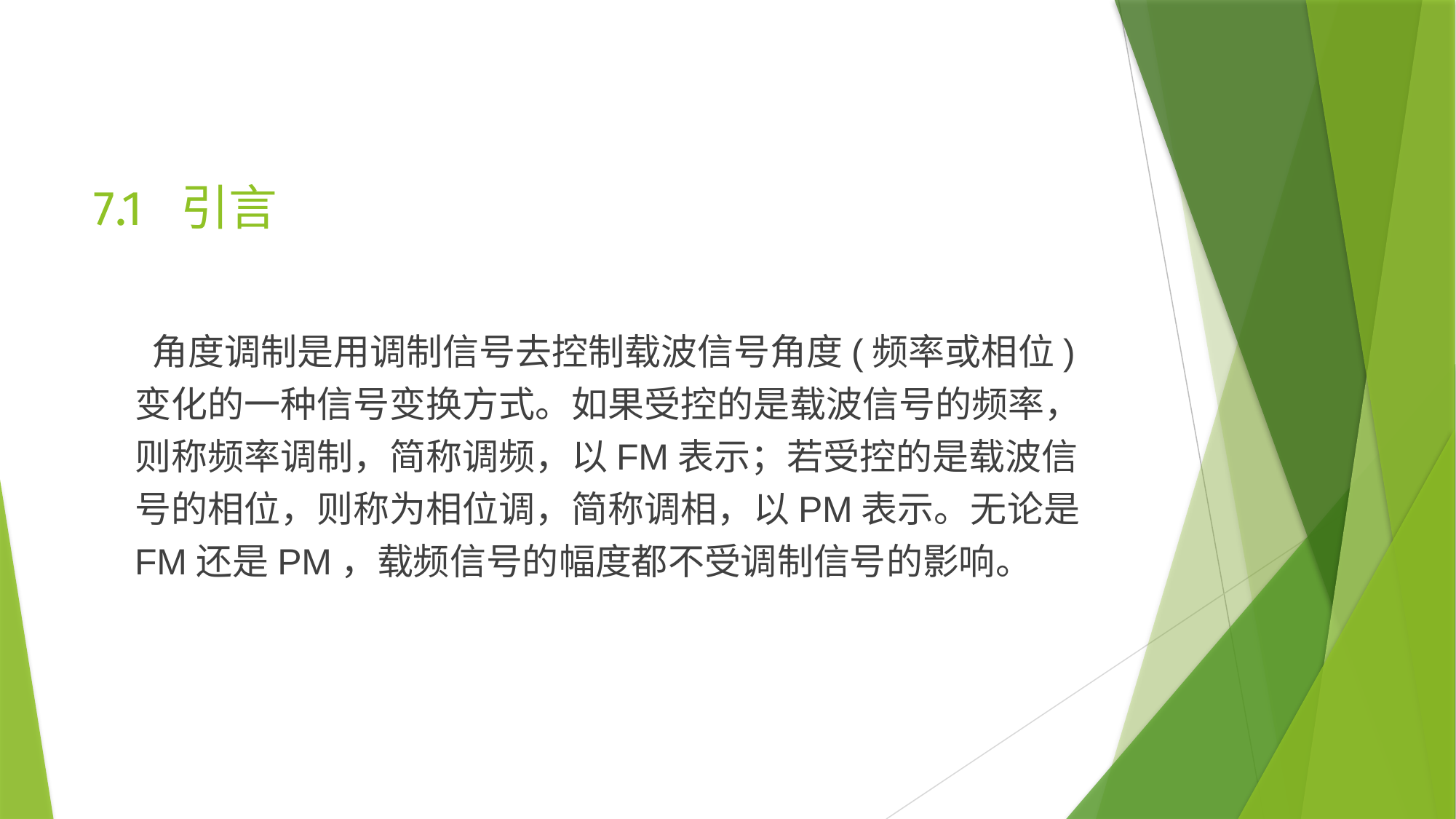

7.1  引言
      角度调制是用调制信号去控制载波信号角度(频率或相位)变化的一种信号变换方式。如果受控的是载波信号的频率，则称频率调制，简称调频，以FM表示；若受控的是载波信号的相位，则称为相位调，简称调相，以PM表示。无论是FM还是PM，载频信号的幅度都不受调制信号的影响。